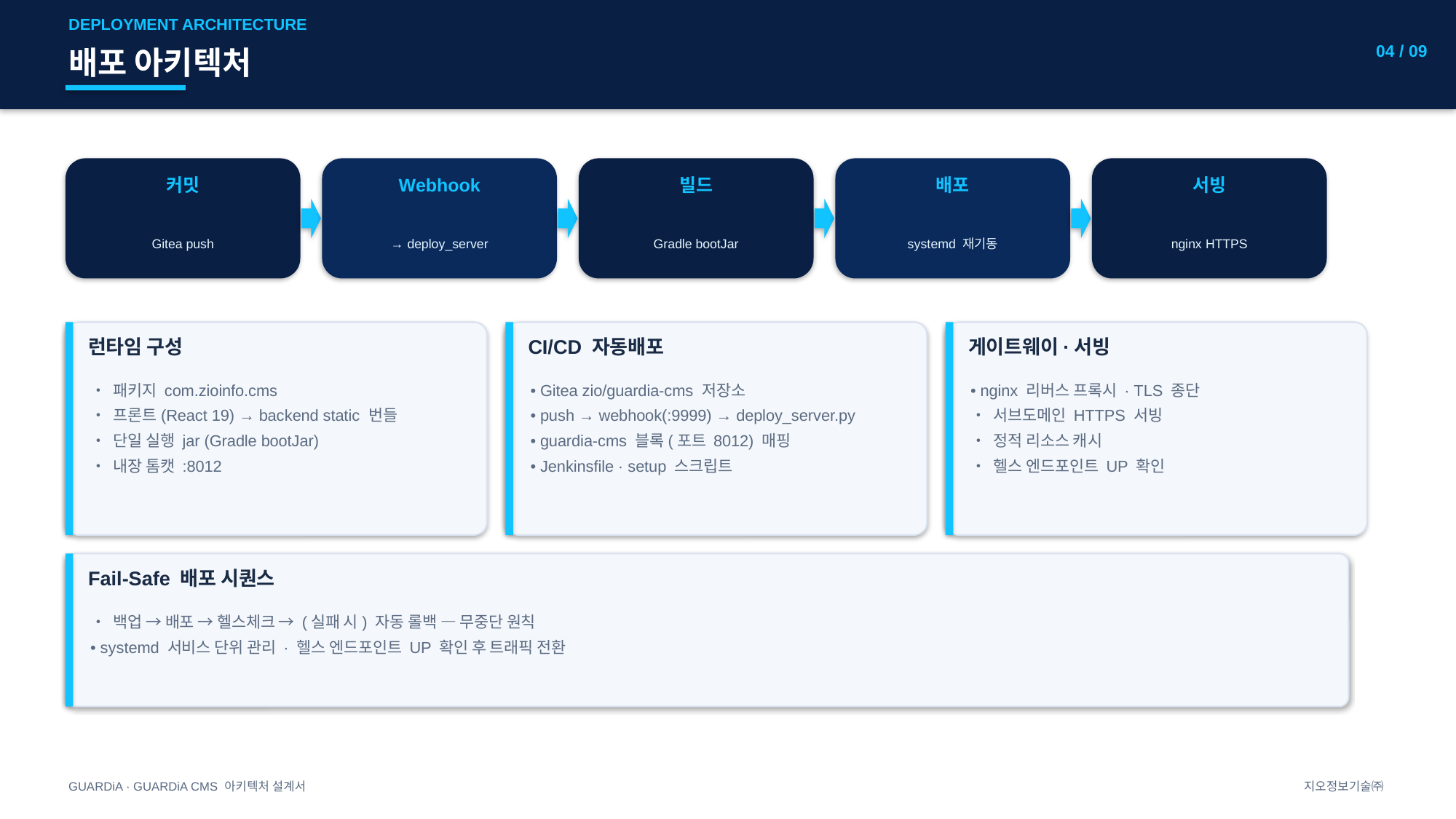

DEPLOYMENT ARCHITECTURE
04 / 09
배포 아키텍처

커밋
Webhook
빌드
배포
서빙

Gitea push
→ deploy_server
Gradle bootJar
systemd 재기동
nginx HTTPS

런타임 구성
CI/CD 자동배포
게이트웨이·서빙
• 패키지 com.zioinfo.cms
• 프론트(React 19) → backend static 번들
• 단일 실행 jar (Gradle bootJar)
• 내장 톰캣 :8012
• Gitea zio/guardia-cms 저장소
• push → webhook(:9999) → deploy_server.py
• guardia-cms 블록(포트 8012) 매핑
• Jenkinsfile · setup 스크립트
• nginx 리버스 프록시 · TLS 종단
• 서브도메인 HTTPS 서빙
• 정적 리소스 캐시
• 헬스 엔드포인트 UP 확인

Fail-Safe 배포 시퀀스
• 백업 → 배포 → 헬스체크 → (실패 시) 자동 롤백 — 무중단 원칙
• systemd 서비스 단위 관리 · 헬스 엔드포인트 UP 확인 후 트래픽 전환
GUARDiA · GUARDiA CMS 아키텍처 설계서
지오정보기술㈜